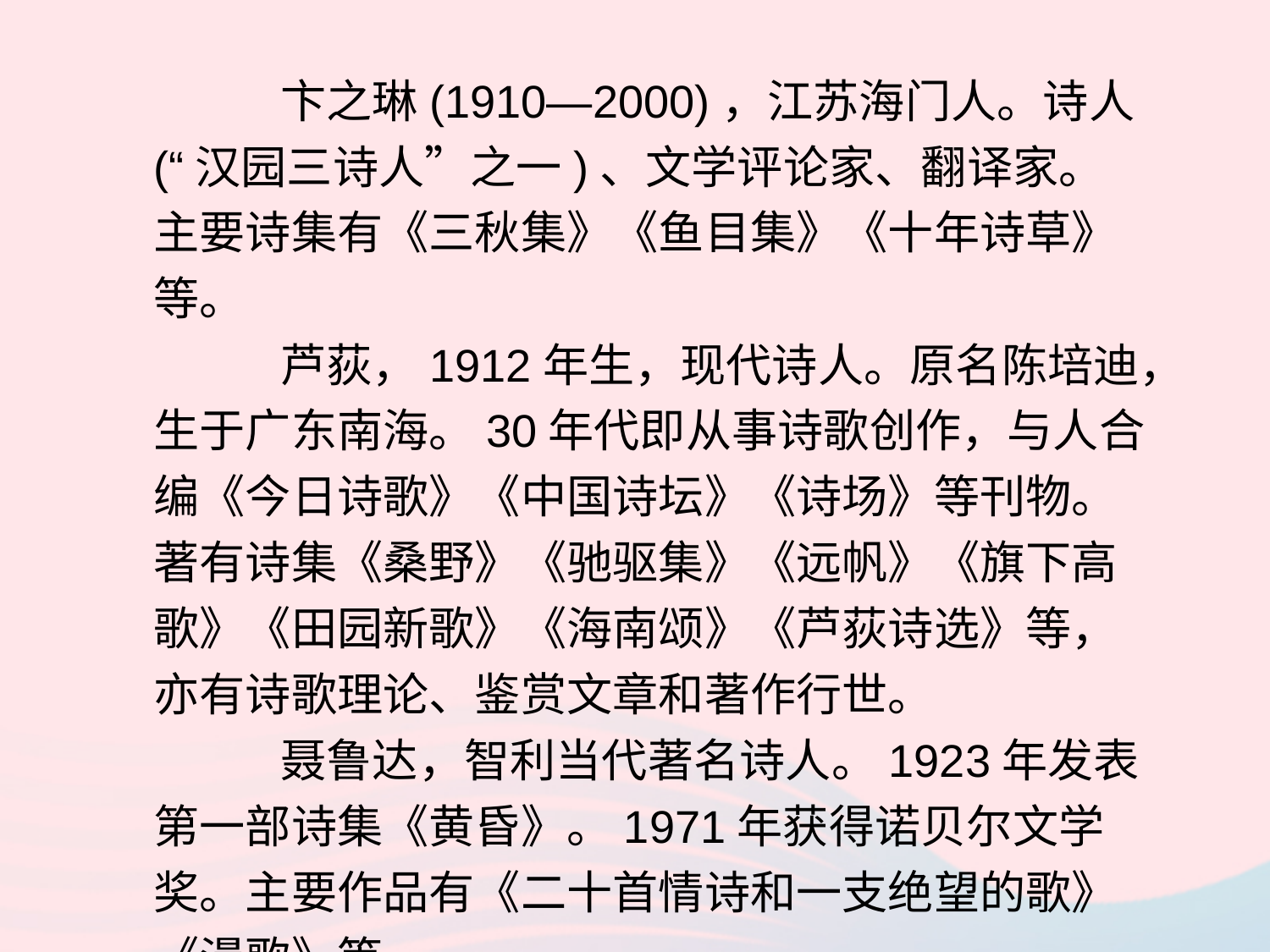

卞之琳(1910—2000)，江苏海门人。诗人(“汉园三诗人”之一)、文学评论家、翻译家。主要诗集有《三秋集》《鱼目集》《十年诗草》等。
	芦荻，1912年生，现代诗人。原名陈培迪，生于广东南海。30年代即从事诗歌创作，与人合编《今日诗歌》《中国诗坛》《诗场》等刊物。著有诗集《桑野》《驰驱集》《远帆》《旗下高歌》《田园新歌》《海南颂》《芦荻诗选》等，亦有诗歌理论、鉴赏文章和著作行世。
	聂鲁达，智利当代著名诗人。1923年发表第一部诗集《黄昏》。1971年获得诺贝尔文学奖。主要作品有《二十首情诗和一支绝望的歌》《漫歌》等。